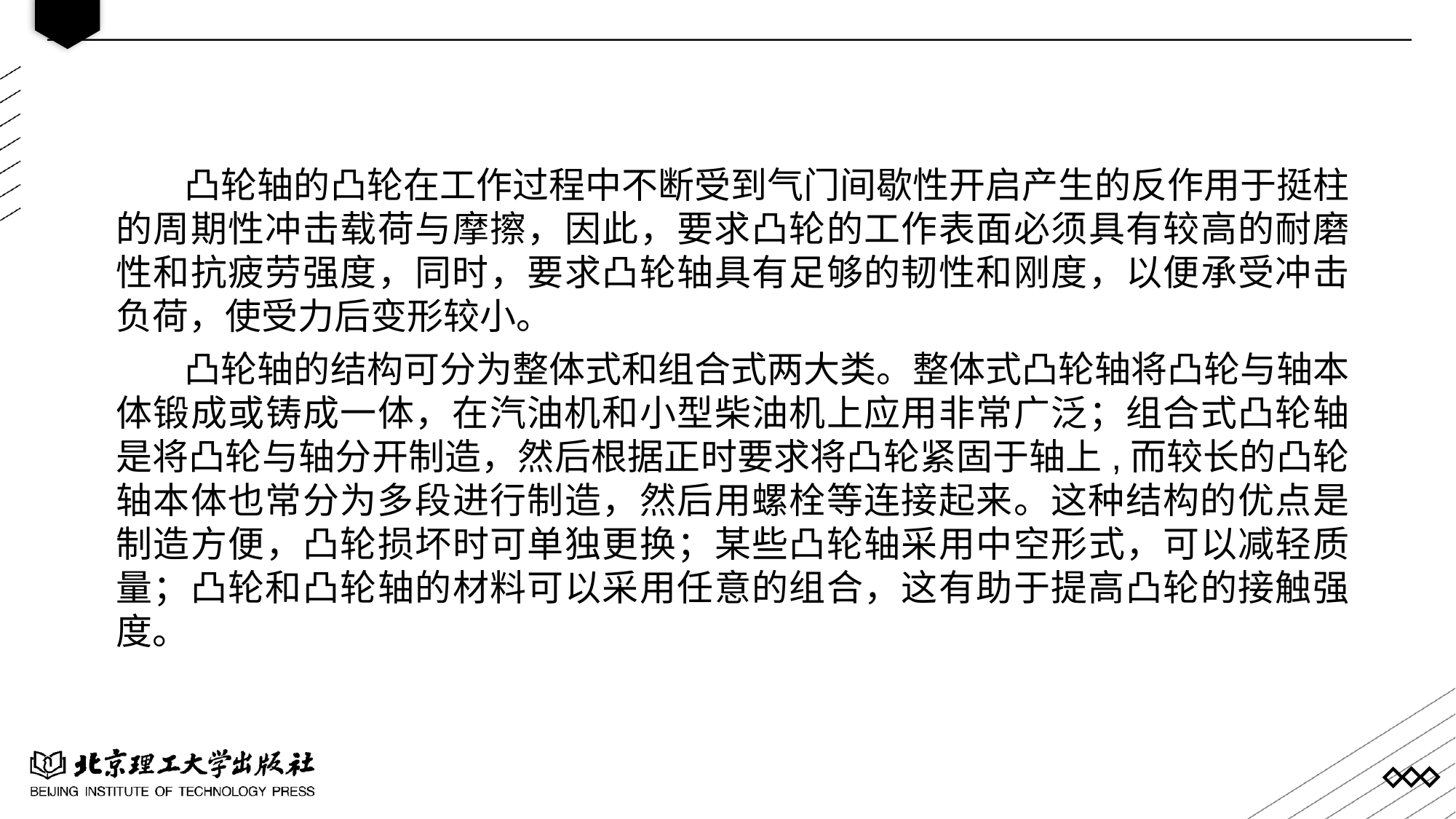

凸轮轴的凸轮在工作过程中不断受到气门间歇性开启产生的反作用于挺柱的周期性冲击载荷与摩擦，因此，要求凸轮的工作表面必须具有较高的耐磨性和抗疲劳强度，同时，要求凸轮轴具有足够的韧性和刚度，以便承受冲击负荷，使受力后变形较小。
凸轮轴的结构可分为整体式和组合式两大类。整体式凸轮轴将凸轮与轴本体锻成或铸成一体，在汽油机和小型柴油机上应用非常广泛；组合式凸轮轴是将凸轮与轴分开制造，然后根据正时要求将凸轮紧固于轴上,而较长的凸轮轴本体也常分为多段进行制造，然后用螺栓等连接起来。这种结构的优点是制造方便，凸轮损坏时可单独更换；某些凸轮轴采用中空形式，可以减轻质量；凸轮和凸轮轴的材料可以采用任意的组合，这有助于提高凸轮的接触强度。